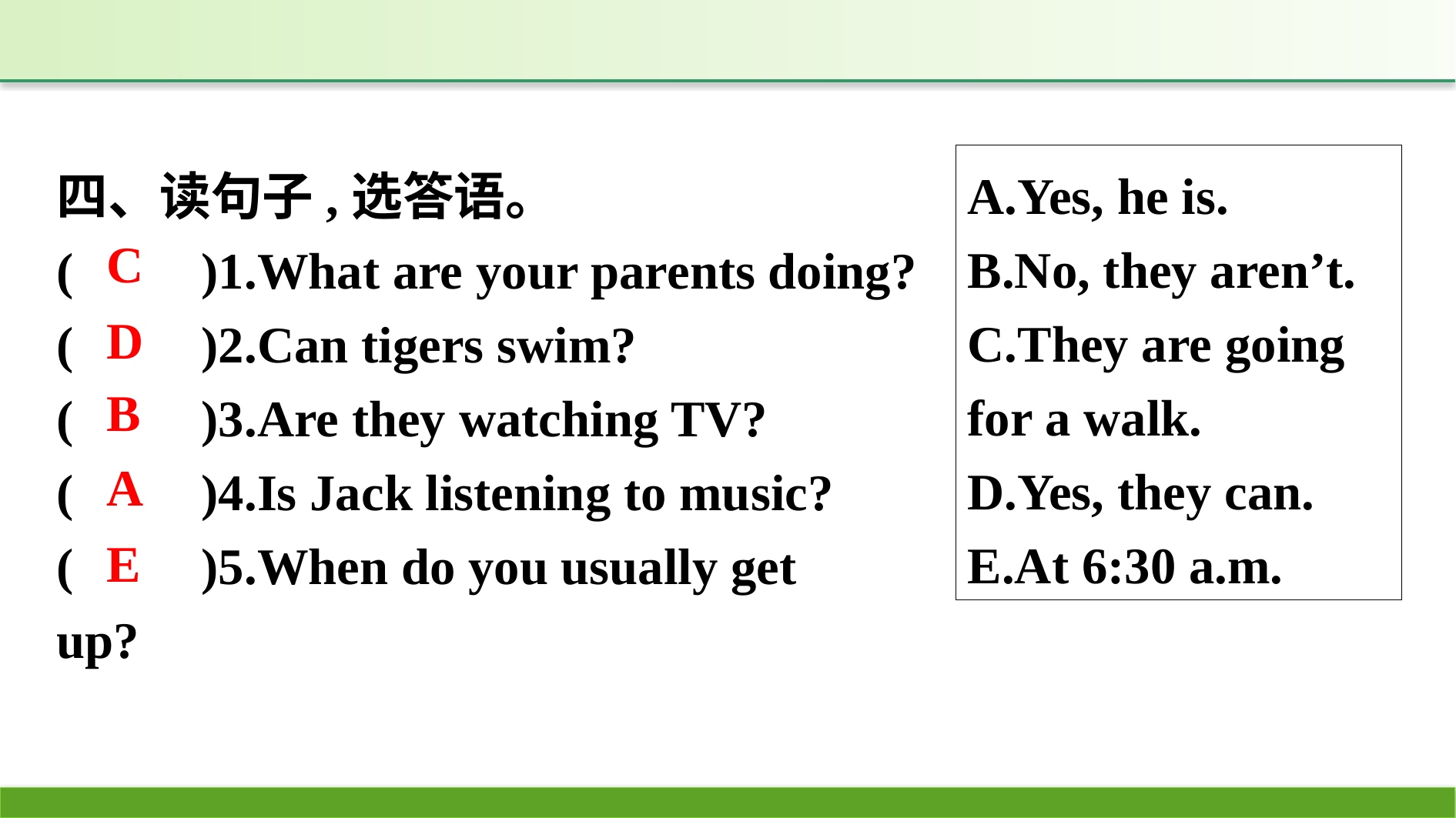

A.Yes, he is.
B.No, they aren’t.
C.They are going for a walk.
D.Yes, they can.
E.At 6:30 a.m.
四、读句子,选答语。
(　　)1.What are your parents doing?
(　　)2.Can tigers swim?
(　　)3.Are they watching TV?
(　　)4.Is Jack listening to music?
(　　)5.When do you usually get up?
C
D
B
A
E